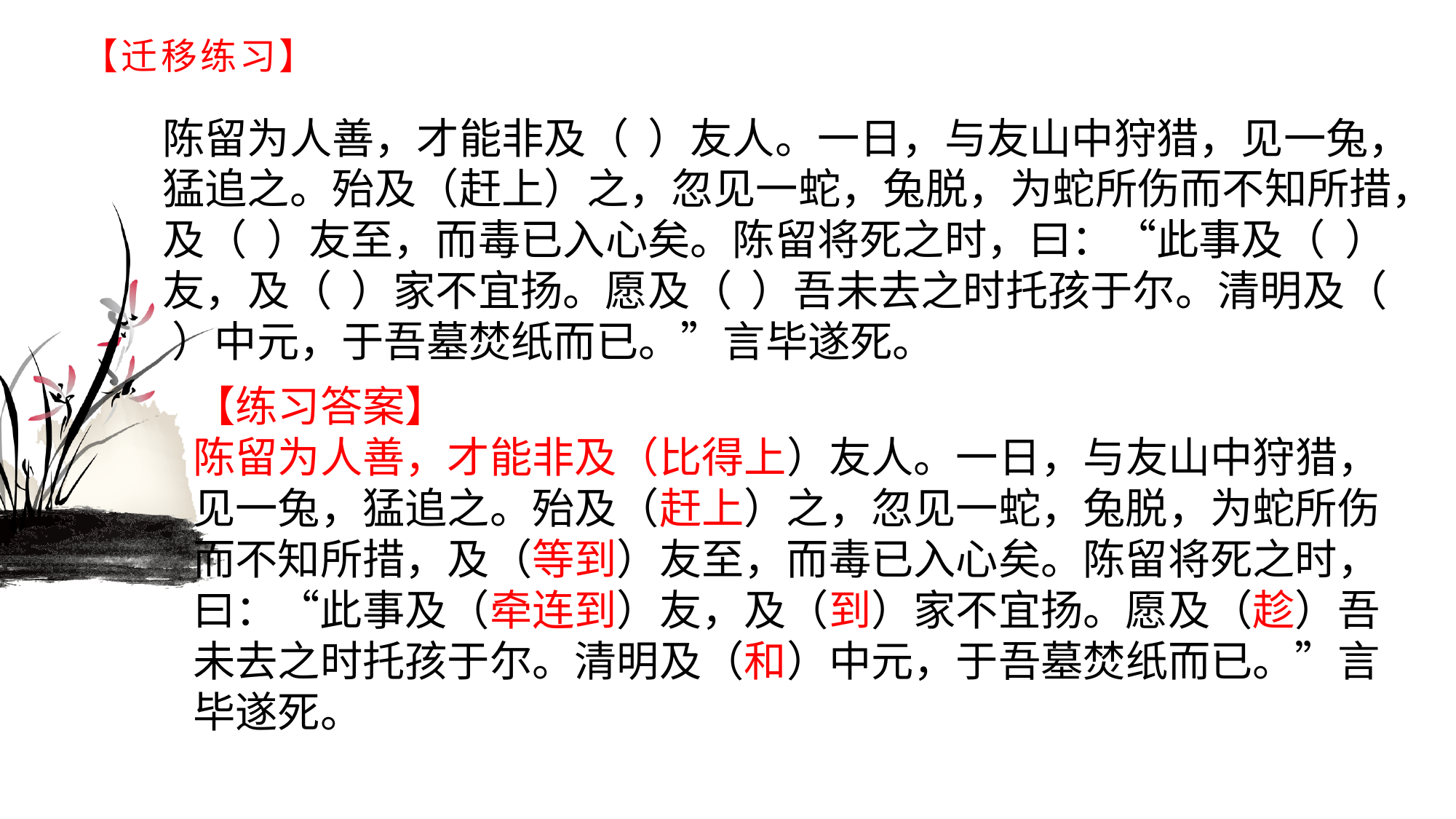

# 【迁移练习】
陈留为人善，才能非及（  ）友人。一日，与友山中狩猎，见一兔，猛追之。殆及（赶上）之，忽见一蛇，兔脱，为蛇所伤而不知所措，及（  ）友至，而毒已入心矣。陈留将死之时，曰：“此事及（  ）友，及（  ）家不宜扬。愿及（  ）吾未去之时托孩于尔。清明及（  ）中元，于吾墓焚纸而已。”言毕遂死。
【练习答案】陈留为人善，才能非及（比得上）友人。一日，与友山中狩猎，见一兔，猛追之。殆及（赶上）之，忽见一蛇，兔脱，为蛇所伤而不知所措，及（等到）友至，而毒已入心矣。陈留将死之时，曰：“此事及（牵连到）友，及（到）家不宜扬。愿及（趁）吾未去之时托孩于尔。清明及（和）中元，于吾墓焚纸而已。”言毕遂死。